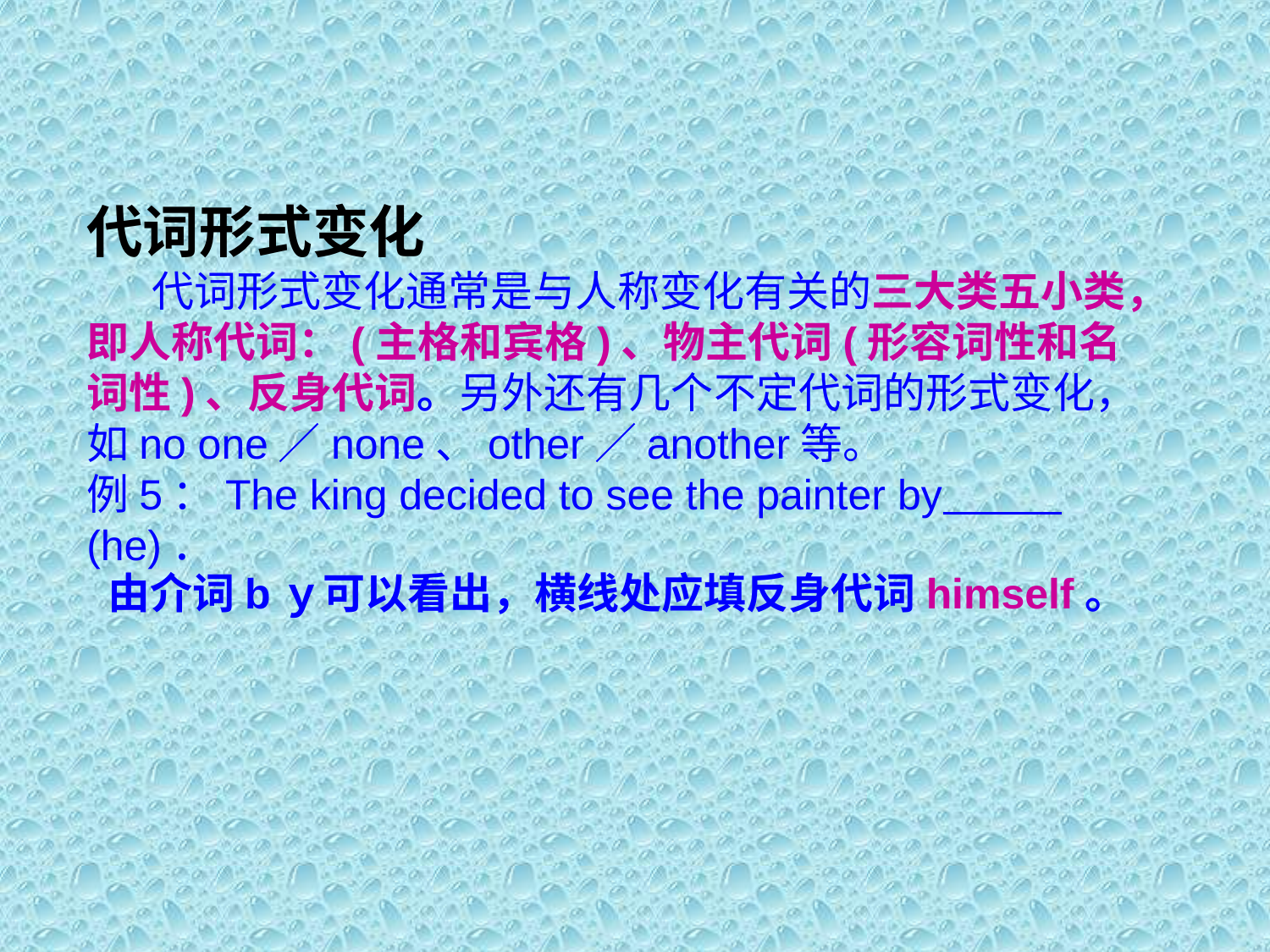

代词形式变化
        代词形式变化通常是与人称变化有关的三大类五小类，即人称代词：(主格和宾格)、物主代词(形容词性和名词性)、反身代词。另外还有几个不定代词的形式变化，如no one／none、other／another等。
例5：The king decided to see the painter by           (he)．

由介词bｙ可以看出，横线处应填反身代词himself。